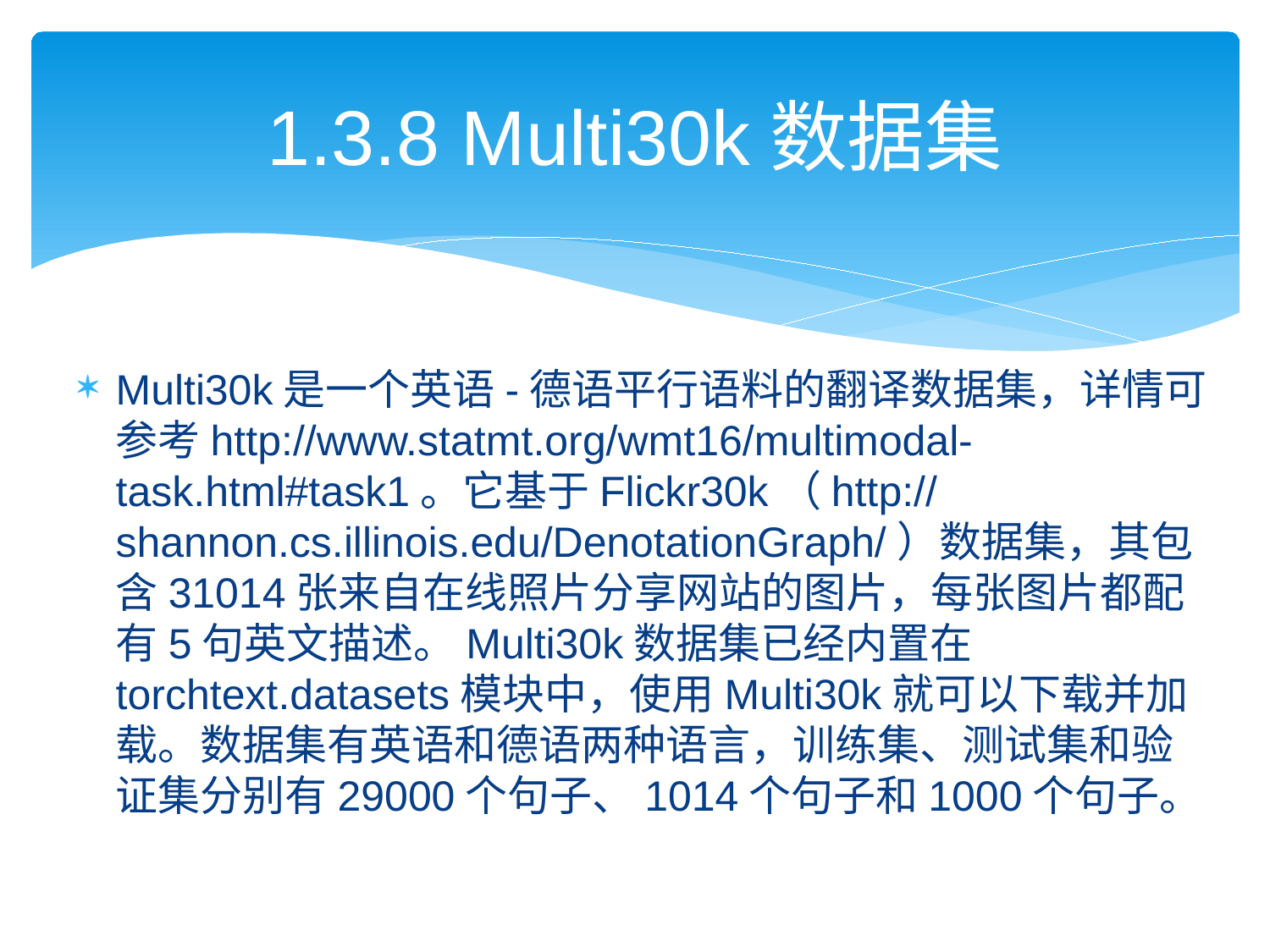

# 1.3.8 Multi30k数据集
Multi30k是一个英语-德语平行语料的翻译数据集，详情可参考http://www.statmt.org/wmt16/multimodal-task.html#task1。它基于Flickr30k（http://shannon.cs.illinois.edu/DenotationGraph/）数据集，其包含31014张来自在线照片分享网站的图片，每张图片都配有5句英文描述。Multi30k数据集已经内置在torchtext.datasets模块中，使用Multi30k就可以下载并加载。数据集有英语和德语两种语言，训练集、测试集和验证集分别有29000个句子、1014个句子和1000个句子。